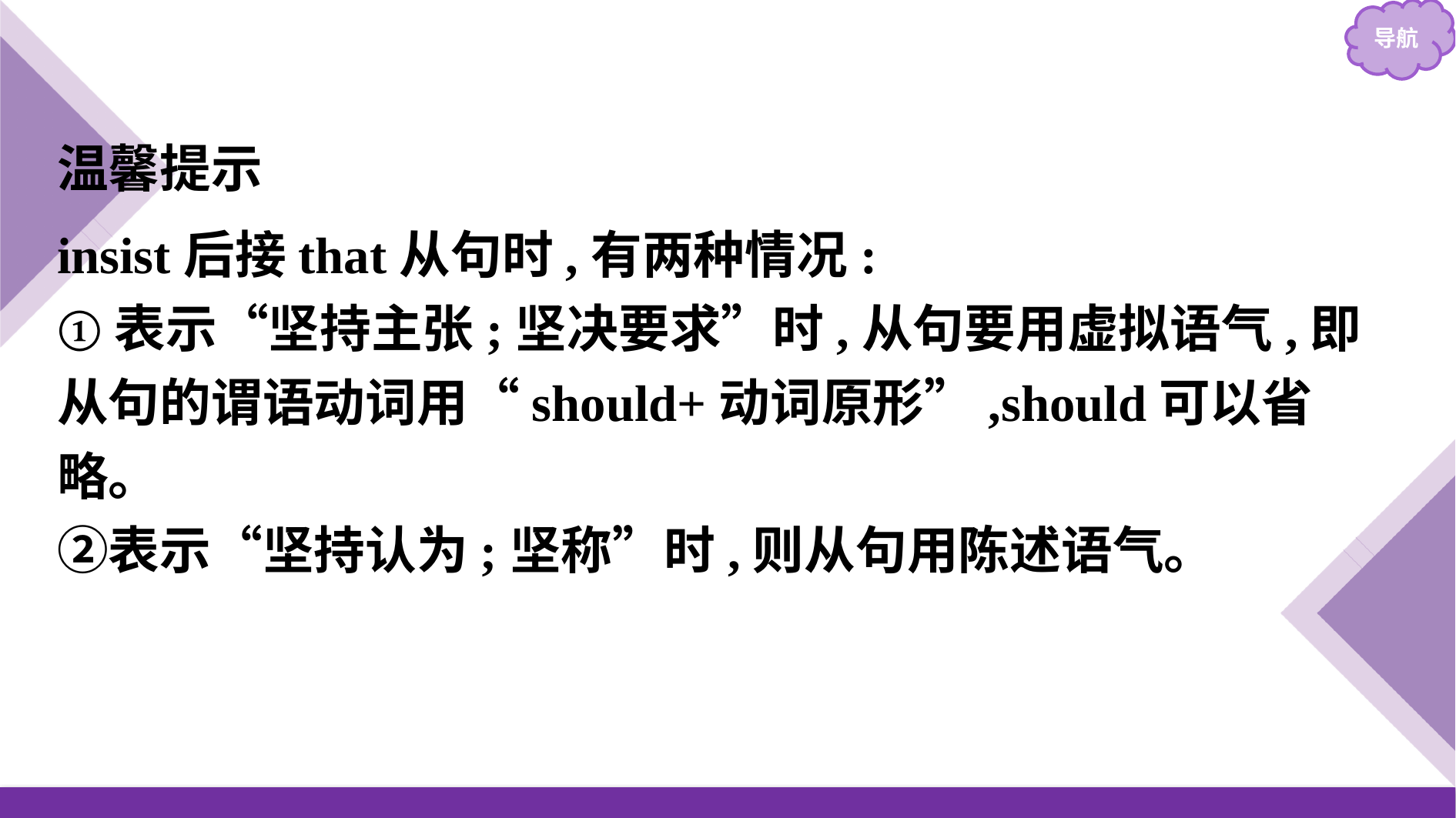

温馨提示
insist后接that从句时,有两种情况:
①表示“坚持主张;坚决要求”时,从句要用虚拟语气,即从句的谓语动词用“should+动词原形”,should可以省略。
②表示“坚持认为;坚称”时,则从句用陈述语气。